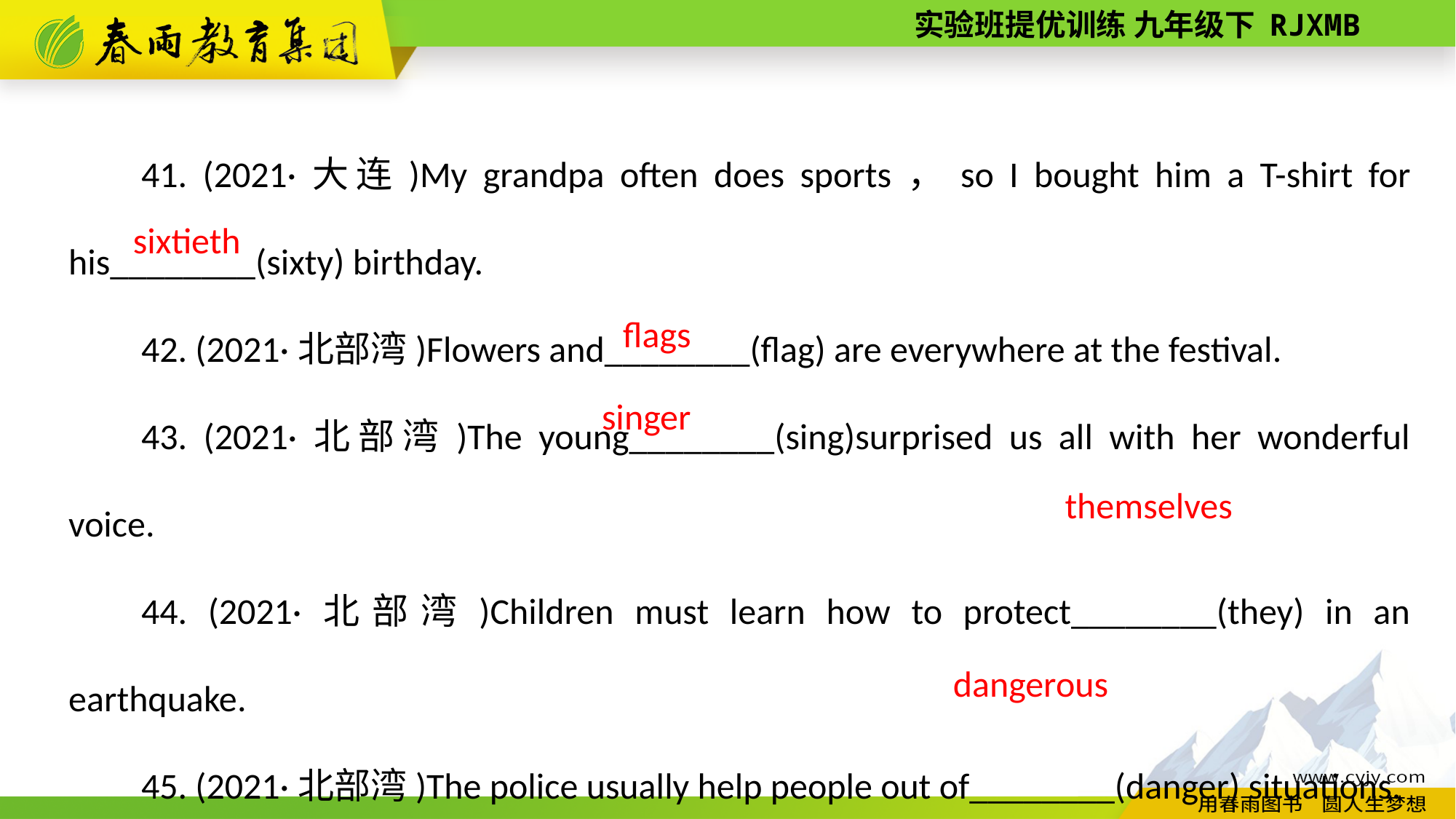

41. (2021·大连)My grandpa often does sports，so I bought him a T-­shirt for his________(sixty) birthday.
42. (2021·北部湾)Flowers and________(flag) are everywhere at the festival.
43. (2021·北部湾)The young________(sing)surprised us all with her wonderful voice.
44. (2021·北部湾)Children must learn how to protect________(they) in an earthquake.
45. (2021·北部湾)The police usually help people out of________(danger) situations.
sixtieth
 flags
singer
themselves
dangerous